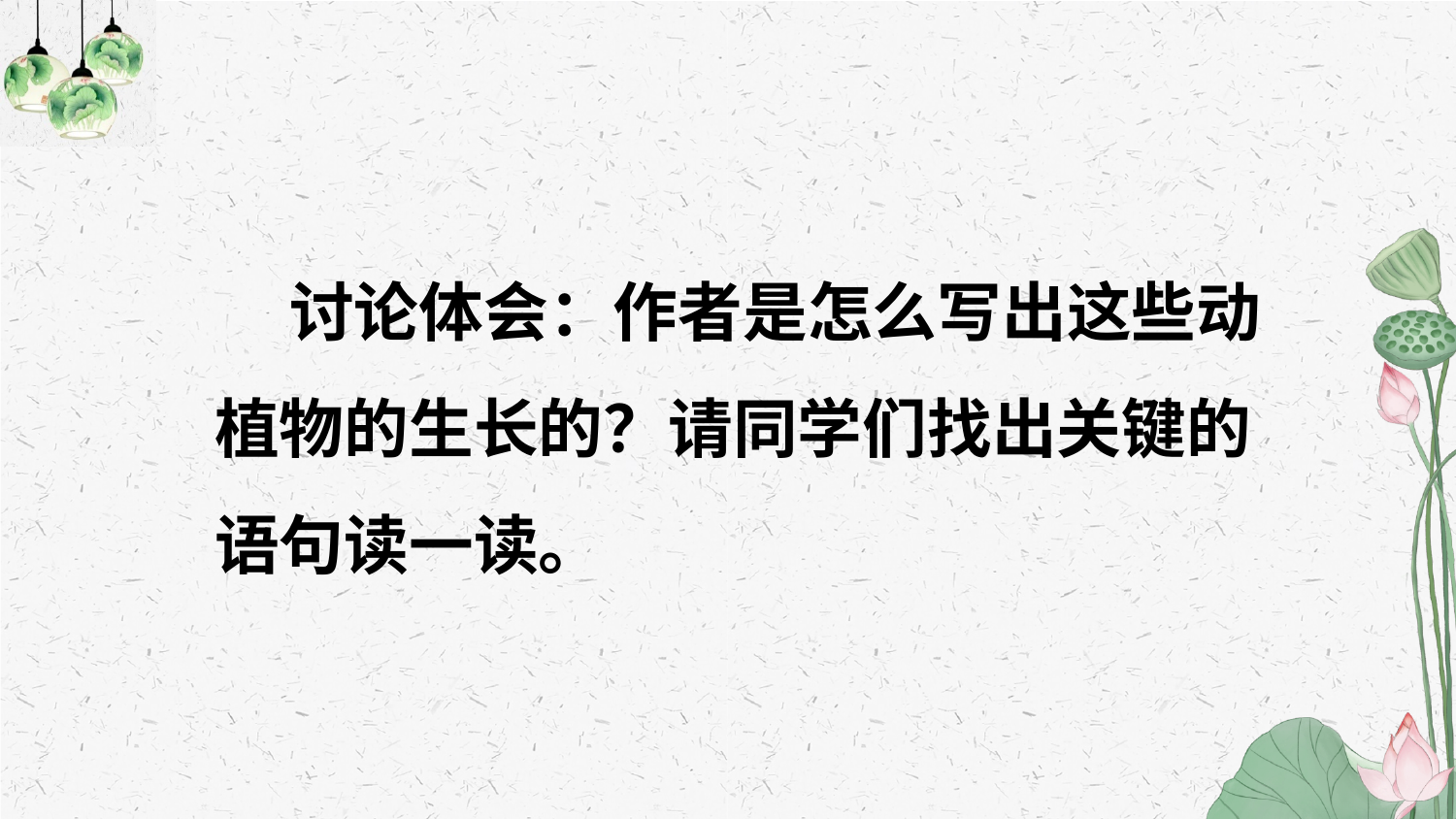

讨论体会：作者是怎么写出这些动植物的生长的？请同学们找出关键的语句读一读。